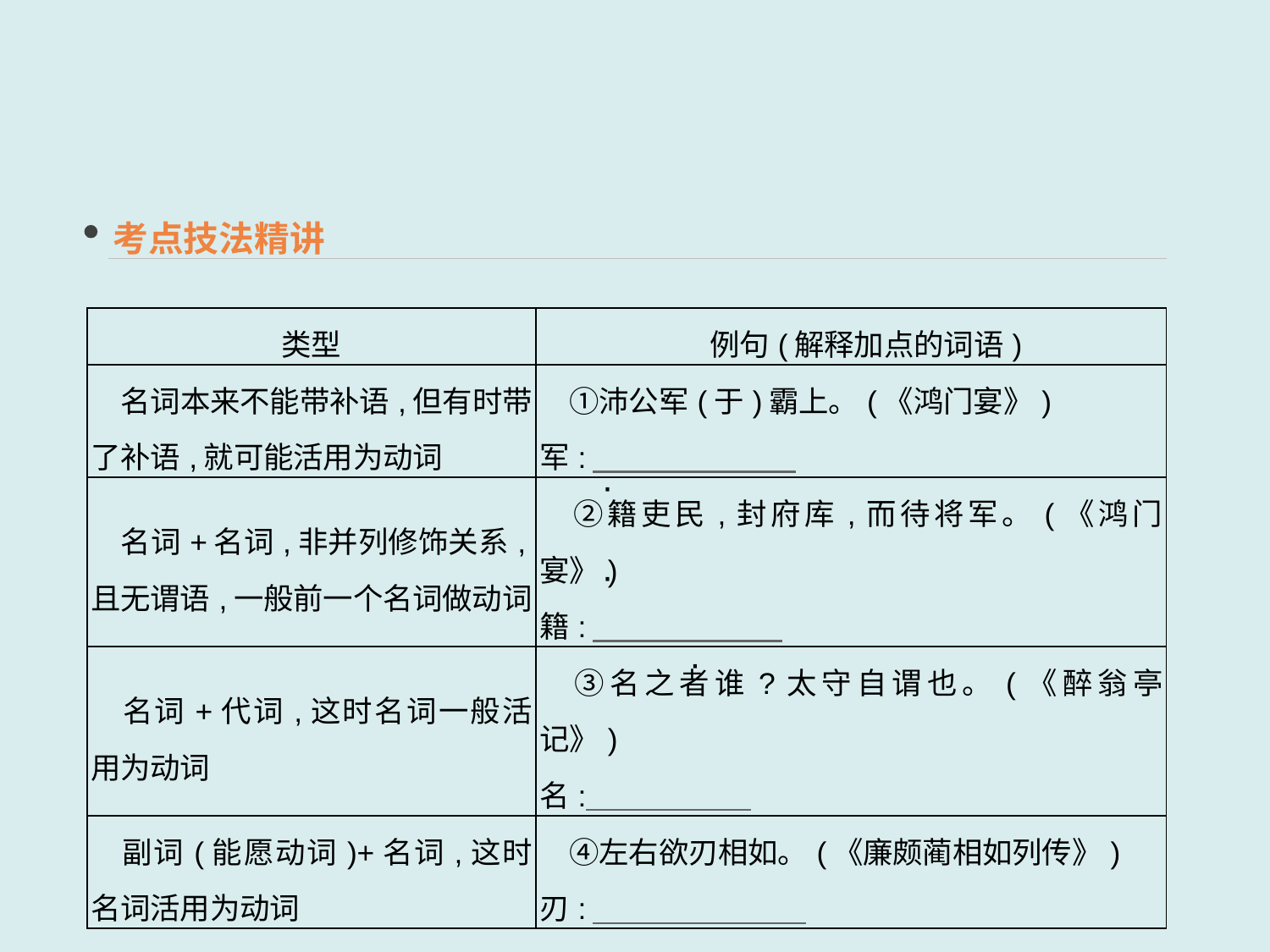

考点技法精讲

| 类型 | 例句(解释加点的词语) |
| --- | --- |
| 名词本来不能带补语,但有时带了补语,就可能活用为动词 | ①沛公军(于)霸上。(《鸿门宴》)　 军: |
| 名词+名词,非并列修饰关系,且无谓语,一般前一个名词做动词 | ②籍吏民,封府库,而待将军。(《鸿门宴》)　 籍: |
| 名词+代词,这时名词一般活用为动词 | ③名之者谁?太守自谓也。(《醉翁亭记》)　 名: |
| 副词(能愿动词)+名词,这时名词活用为动词 | ④左右欲刃相如。(《廉颇蔺相如列传》)　 刃: |
 ·
 ·

 ·
 ·